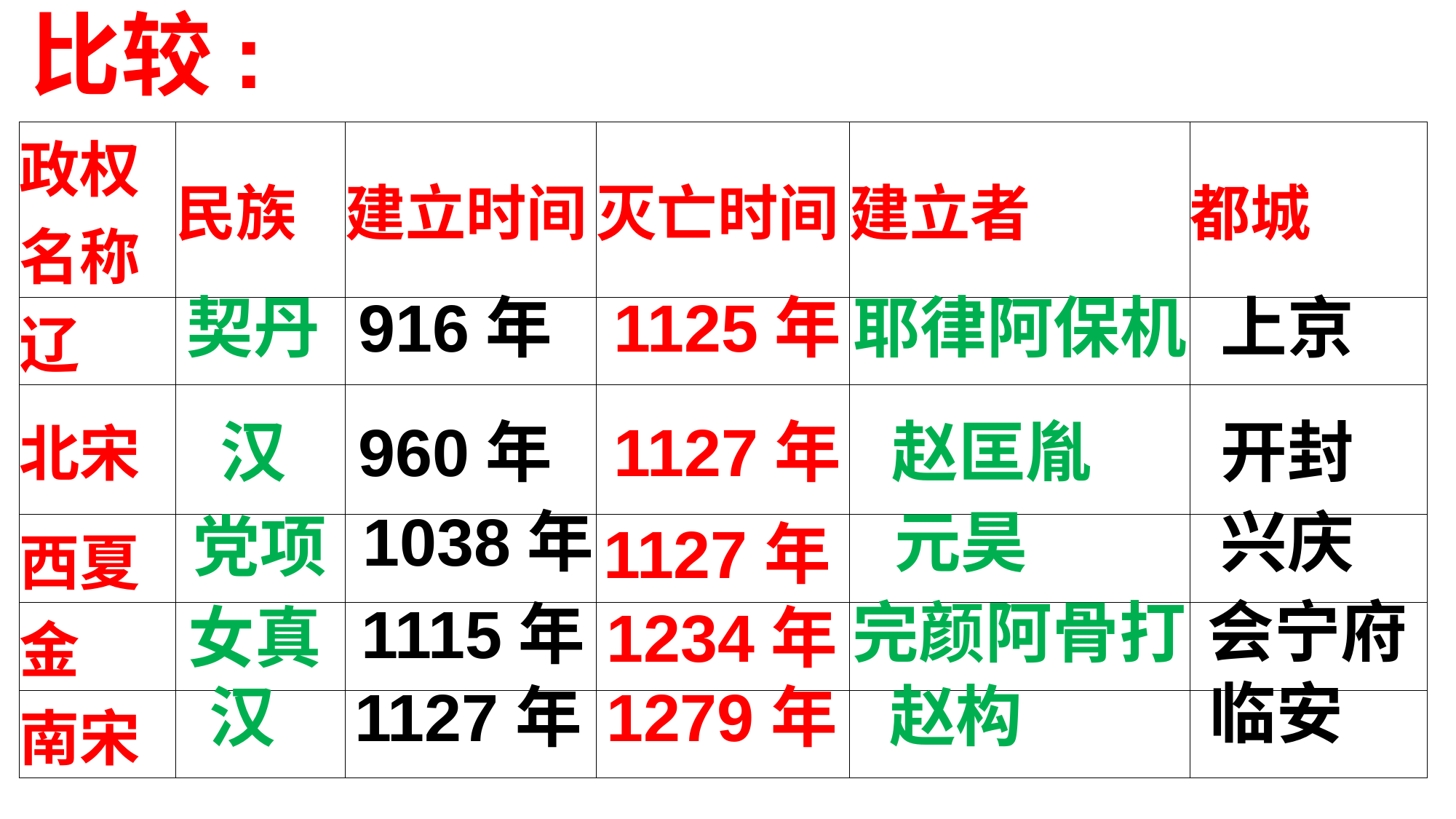

比较:
| 政权名称 | 民族 | 建立时间 | 灭亡时间 | 建立者 | 都城 |
| --- | --- | --- | --- | --- | --- |
| 辽 |  |  |  |  |  |
| 北宋 |  |  |  |  |  |
| 西夏 |  |  |  |  |  |
| 金 |  |  |  |  |  |
| 南宋 |  |  |  |  |  |
契丹
916年
1125年
耶律阿保机
上京
汉
960年
1127年
赵匡胤
开封
1038年
元昊
兴庆
党项
1127年
会宁府
完颜阿骨打
1115年
女真
1234年
临安
赵构
汉
1127年
1279年